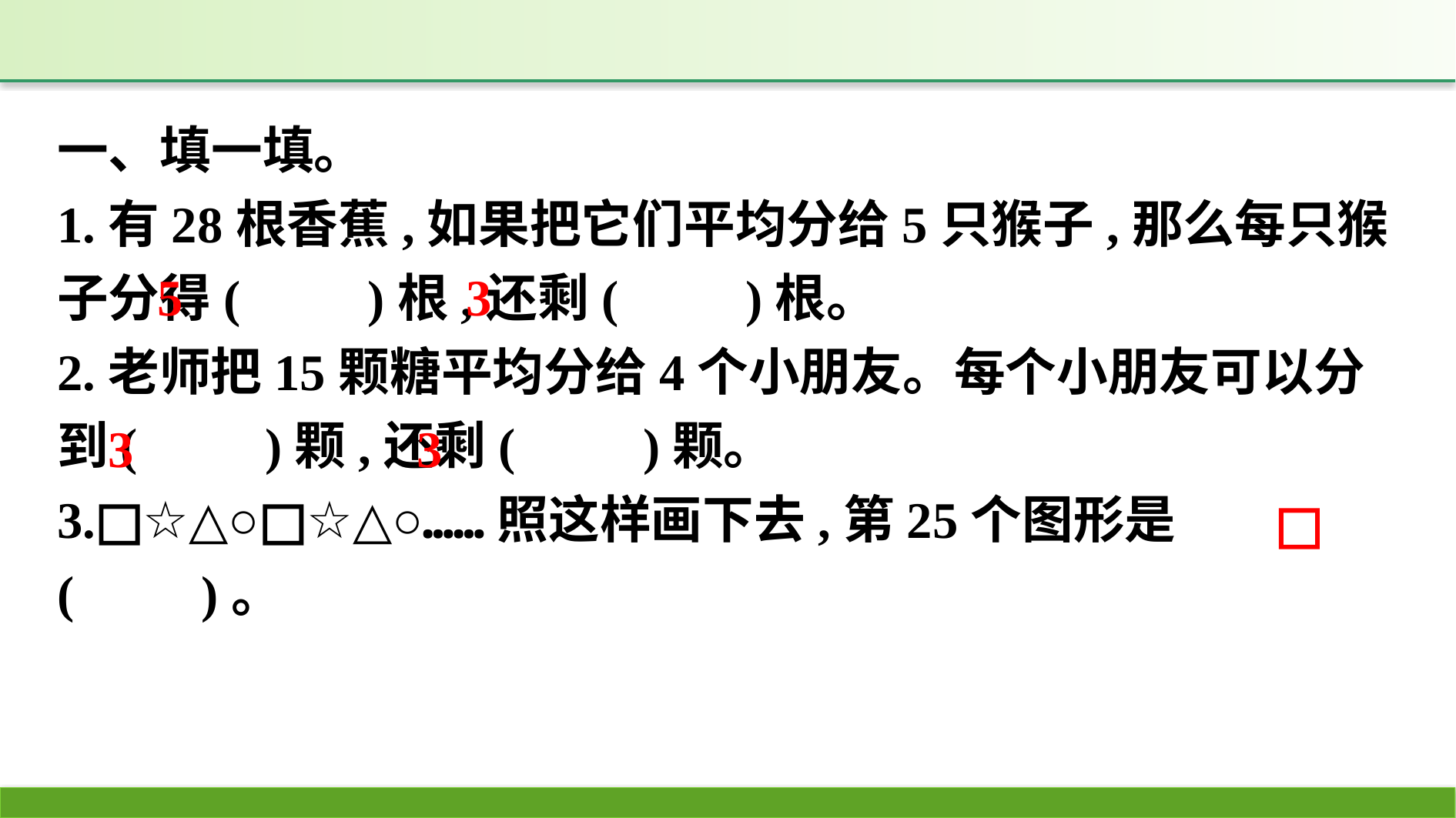

一、填一填。
1.有28根香蕉,如果把它们平均分给5只猴子,那么每只猴子分得(　　)根,还剩(　　)根。
2.老师把15颗糖平均分给4个小朋友。每个小朋友可以分到(　　)颗,还剩(　　)颗。
3.□☆△○□☆△○……照这样画下去,第25个图形是(　　)。
3
5
3
3
□